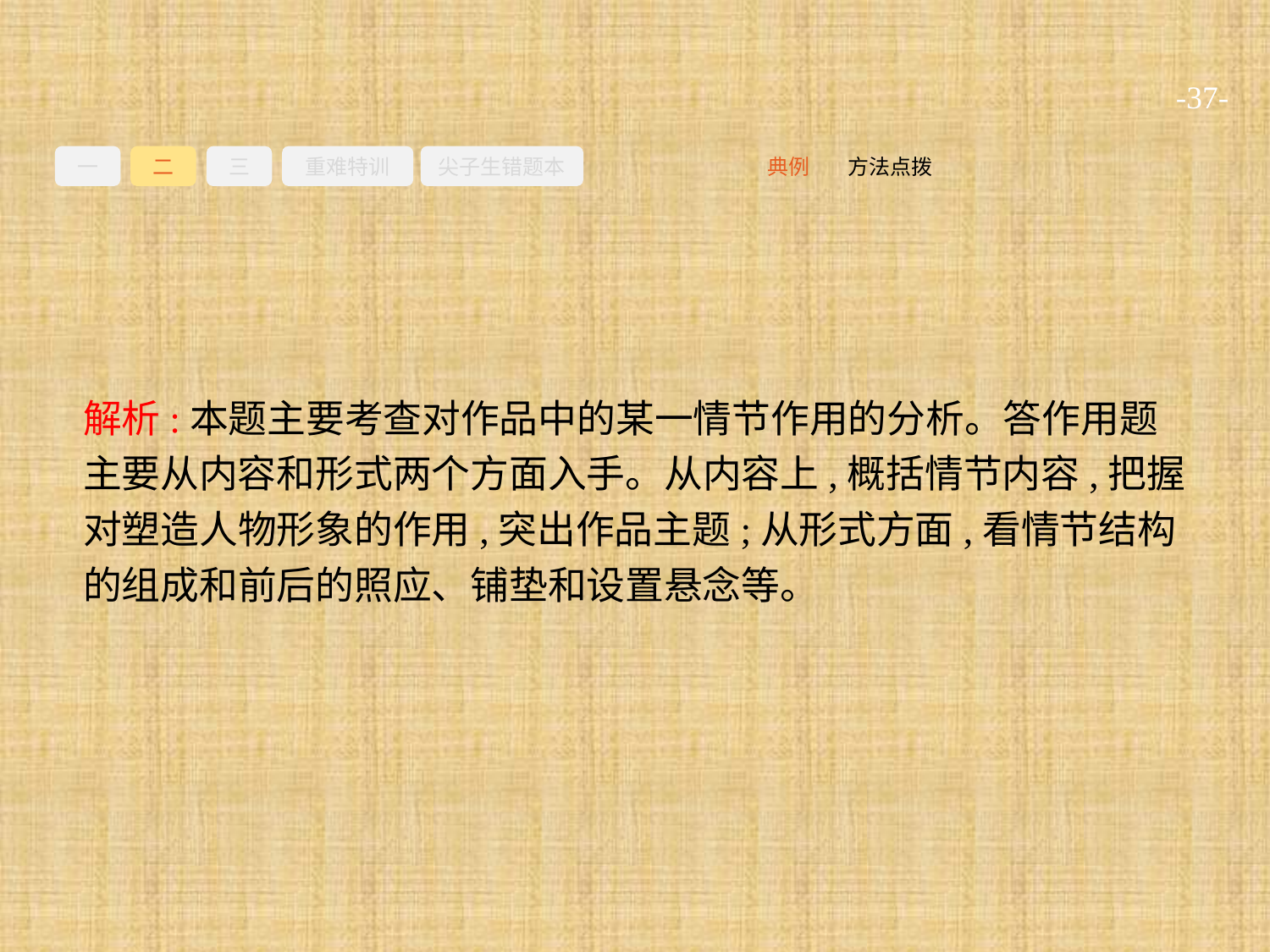

-37-
一
二
三
重难特训
尖子生错题本
方法点拨
典例
解析:本题主要考查对作品中的某一情节作用的分析。答作用题主要从内容和形式两个方面入手。从内容上,概括情节内容,把握对塑造人物形象的作用,突出作品主题;从形式方面,看情节结构的组成和前后的照应、铺垫和设置悬念等。